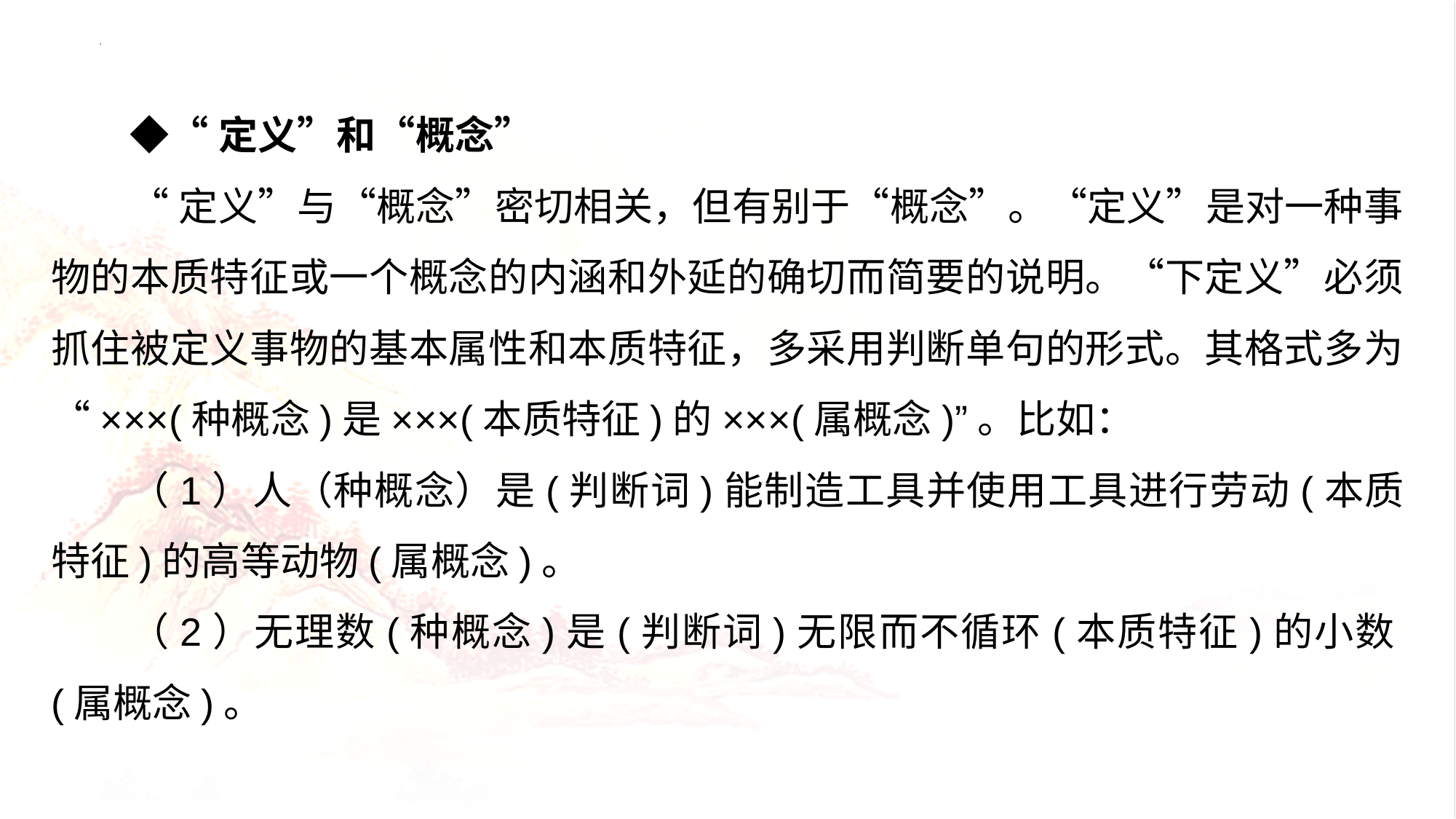

◆“定义”和“概念”
“定义”与“概念”密切相关，但有别于“概念”。“定义”是对一种事物的本质特征或一个概念的内涵和外延的确切而简要的说明。“下定义”必须抓住被定义事物的基本属性和本质特征，多采用判断单句的形式。其格式多为“×××(种概念)是×××(本质特征)的×××(属概念)”。比如：
（1）人（种概念）是(判断词)能制造工具并使用工具进行劳动(本质特征)的高等动物(属概念)。
（2）无理数(种概念)是(判断词)无限而不循环(本质特征)的小数(属概念)。